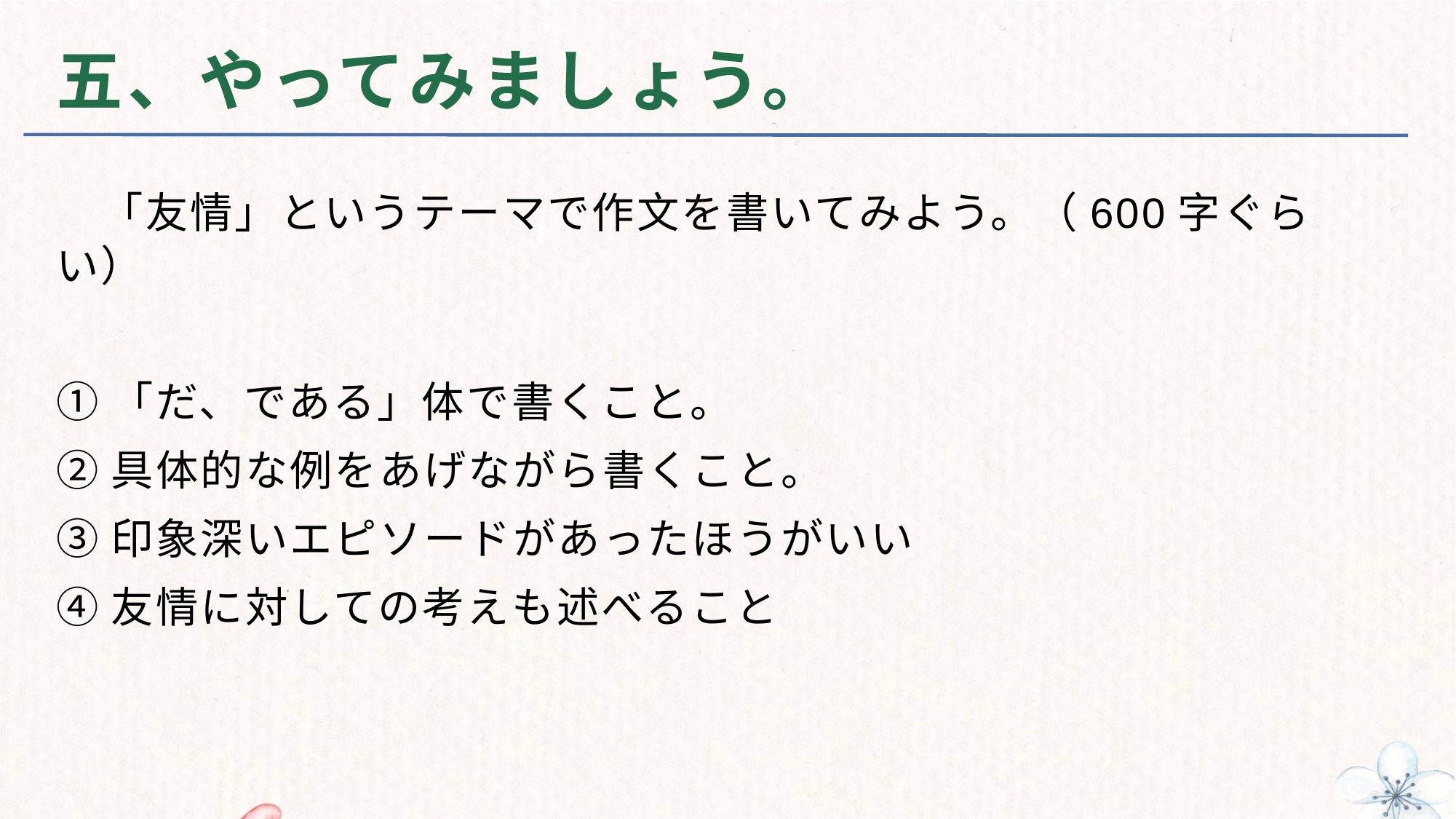

# 五、やってみましょう。
　「友情」というテーマで作文を書いてみよう。（600字ぐらい）

①「だ、である」体で書くこと。
②具体的な例をあげながら書くこと。
③印象深いエピソードがあったほうがいい
④友情に対しての考えも述べること